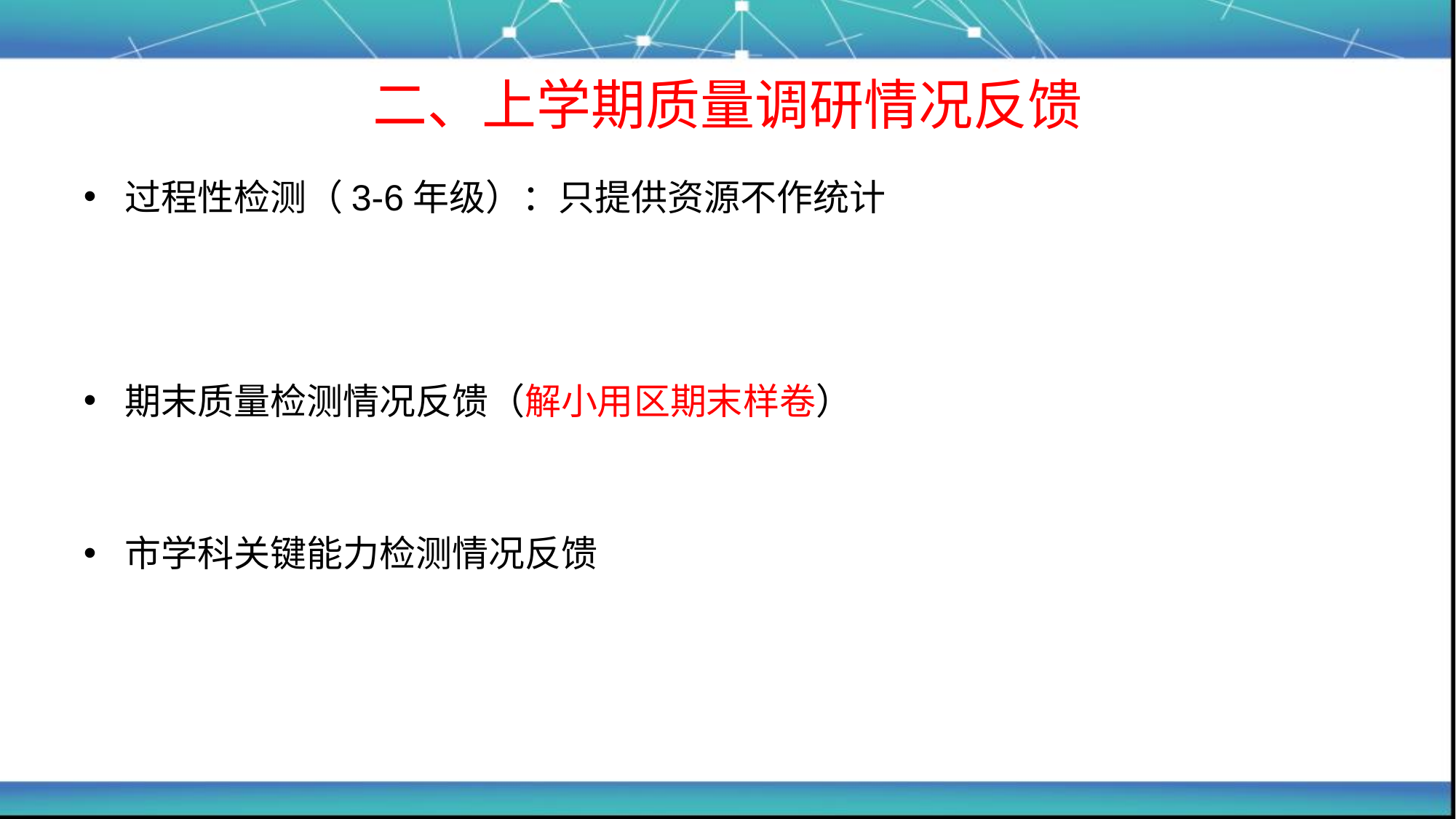

# 二、上学期质量调研情况反馈
过程性检测（3-6年级）：只提供资源不作统计

期末质量检测情况反馈（解小用区期末样卷）

市学科关键能力检测情况反馈